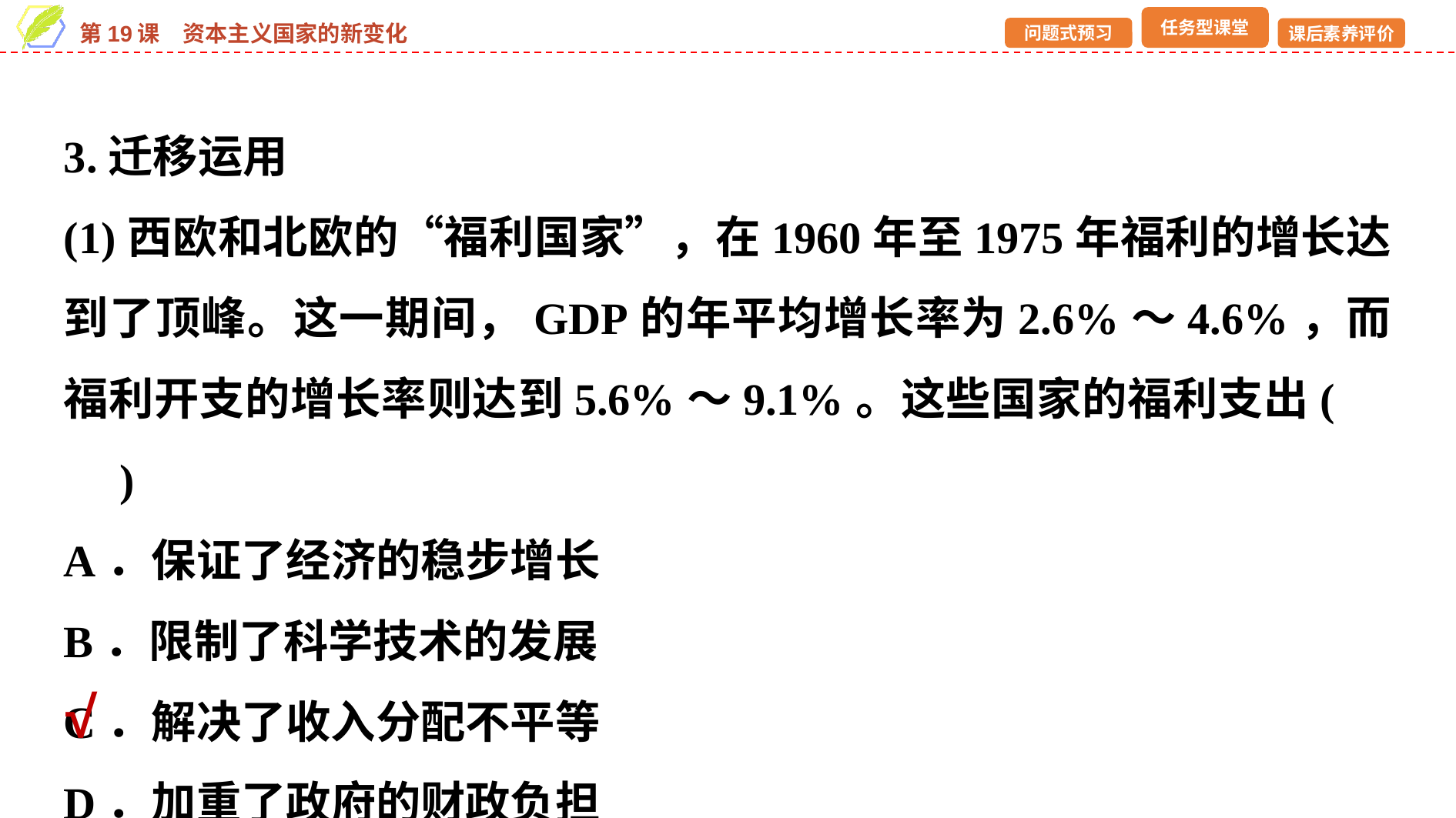

3.迁移运用
(1)西欧和北欧的“福利国家”，在1960年至1975年福利的增长达到了顶峰。这一期间，GDP的年平均增长率为2.6%～4.6%，而福利开支的增长率则达到5.6%～9.1%。这些国家的福利支出(　　)
A．保证了经济的稳步增长
B．限制了科学技术的发展
C．解决了收入分配不平等
D．加重了政府的财政负担
√